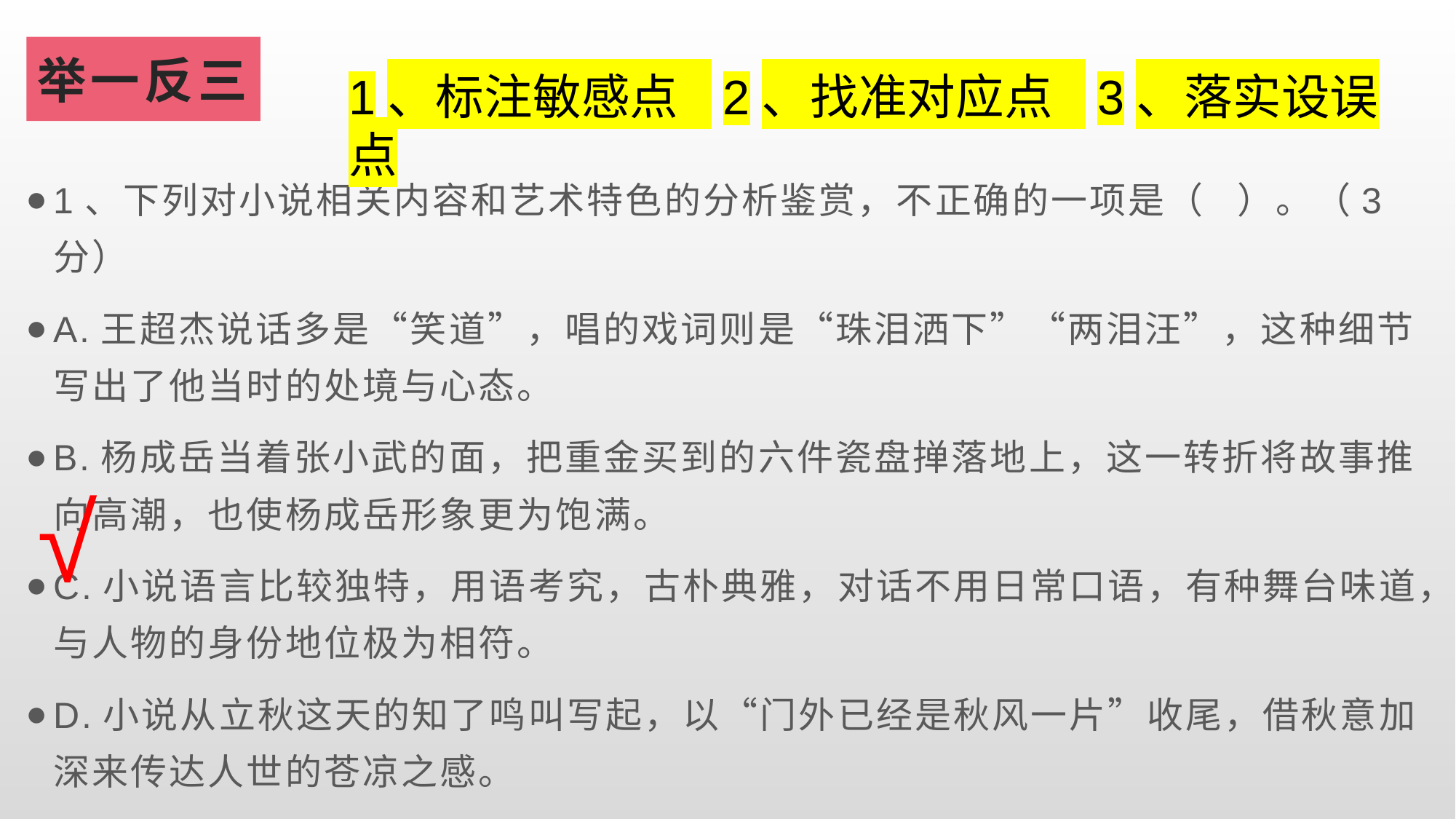

举一反三
1、标注敏感点   2、找准对应点   3、落实设误点
1、下列对小说相关内容和艺术特色的分析鉴赏，不正确的一项是（   ）。（3分）
A.王超杰说话多是“笑道”，唱的戏词则是“珠泪洒下”“两泪汪”，这种细节写出了他当时的处境与心态。
B.杨成岳当着张小武的面，把重金买到的六件瓷盘掸落地上，这一转折将故事推向高潮，也使杨成岳形象更为饱满。
C.小说语言比较独特，用语考究，古朴典雅，对话不用日常口语，有种舞台味道，与人物的身份地位极为相符。
D.小说从立秋这天的知了鸣叫写起，以“门外已经是秋风一片”收尾，借秋意加深来传达人世的苍凉之感。
√